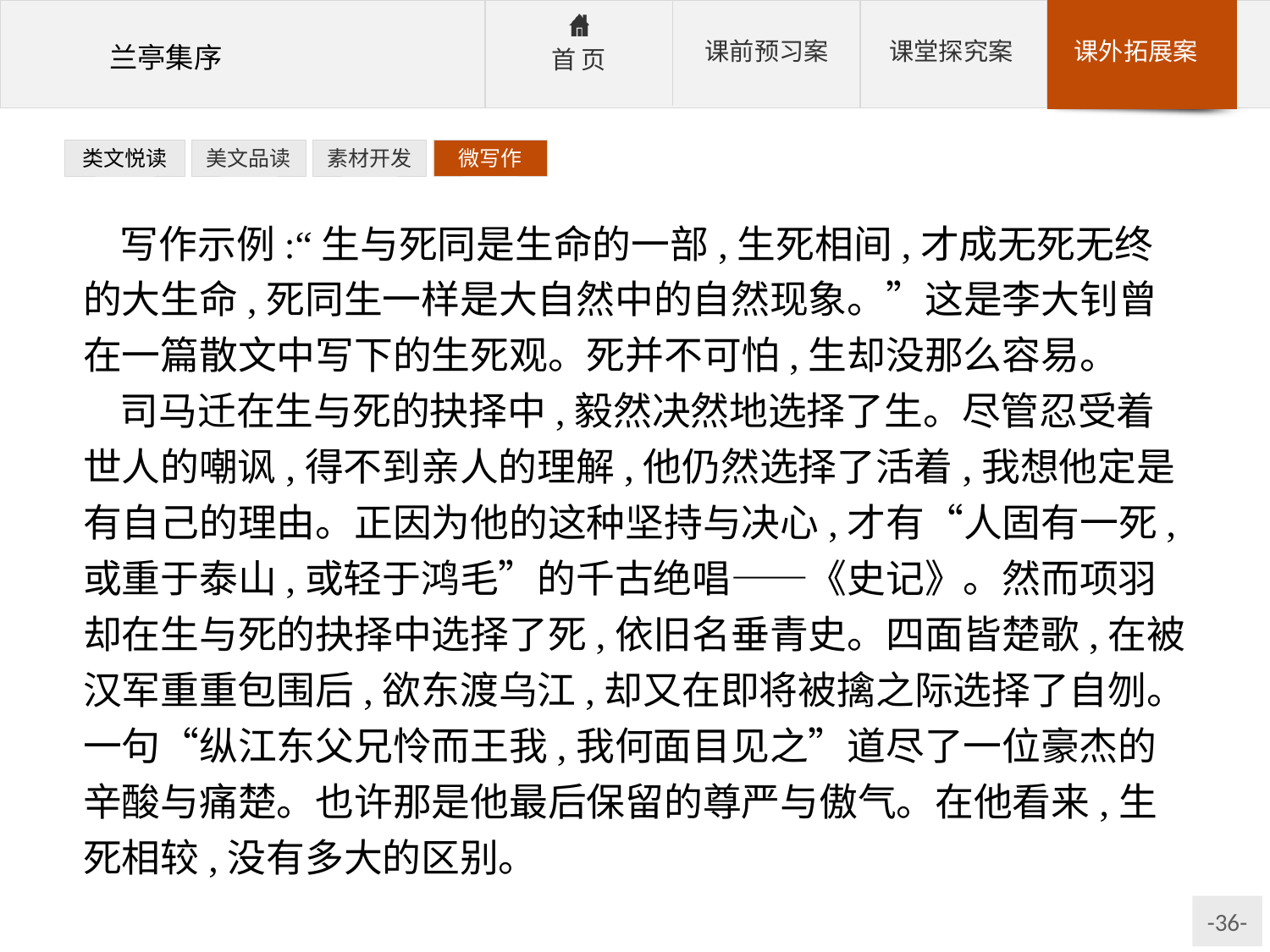

类文悦读
美文品读
素材开发
微写作
写作示例:“生与死同是生命的一部,生死相间,才成无死无终的大生命,死同生一样是大自然中的自然现象。”这是李大钊曾在一篇散文中写下的生死观。死并不可怕,生却没那么容易。
司马迁在生与死的抉择中,毅然决然地选择了生。尽管忍受着世人的嘲讽,得不到亲人的理解,他仍然选择了活着,我想他定是有自己的理由。正因为他的这种坚持与决心,才有“人固有一死,或重于泰山,或轻于鸿毛”的千古绝唱——《史记》。然而项羽却在生与死的抉择中选择了死,依旧名垂青史。四面皆楚歌,在被汉军重重包围后,欲东渡乌江,却又在即将被擒之际选择了自刎。一句“纵江东父兄怜而王我,我何面目见之”道尽了一位豪杰的辛酸与痛楚。也许那是他最后保留的尊严与傲气。在他看来,生死相较,没有多大的区别。